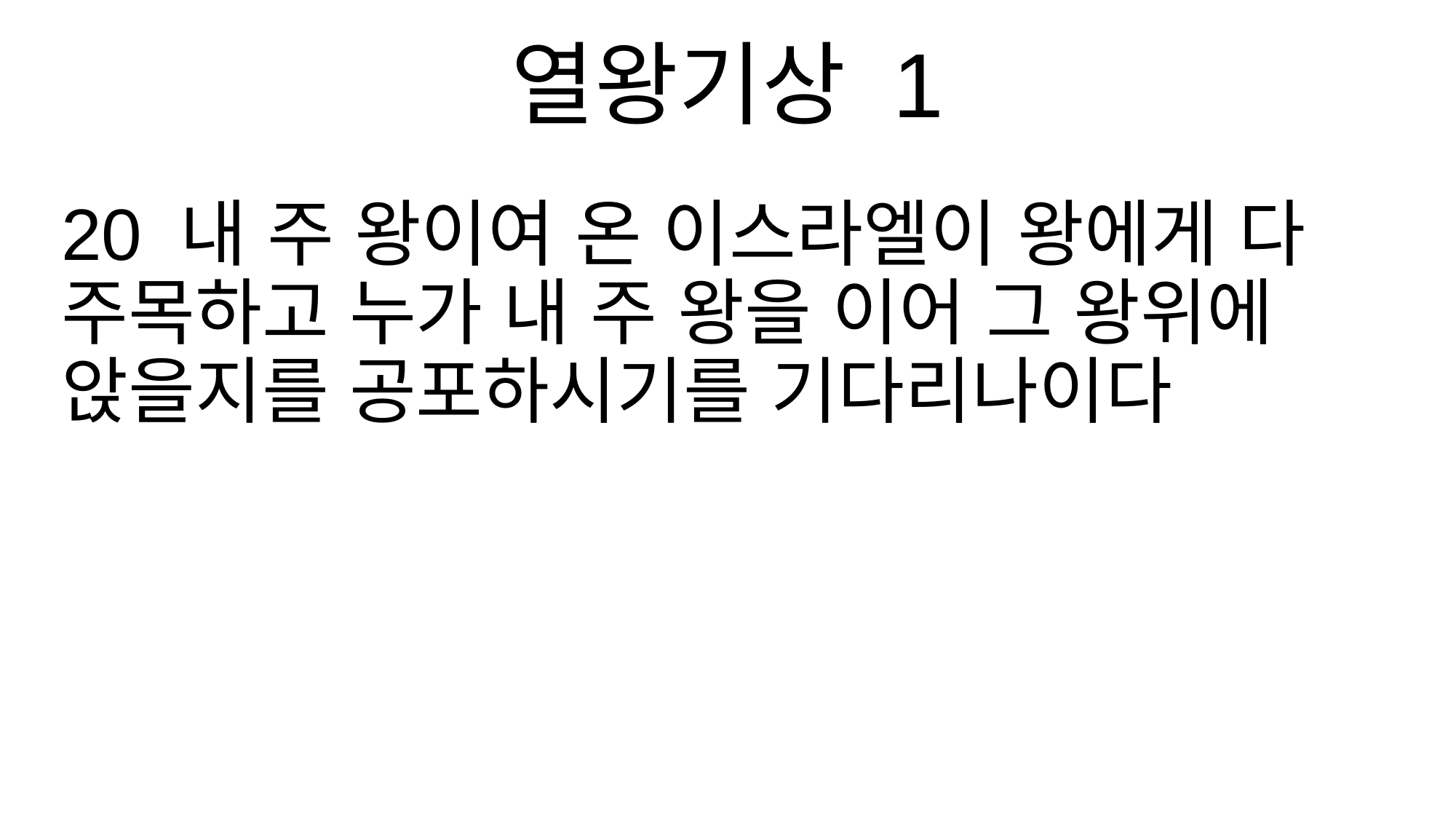

열왕기상 1
20 내 주 왕이여 온 이스라엘이 왕에게 다 주목하고 누가 내 주 왕을 이어 그 왕위에 앉을지를 공포하시기를 기다리나이다